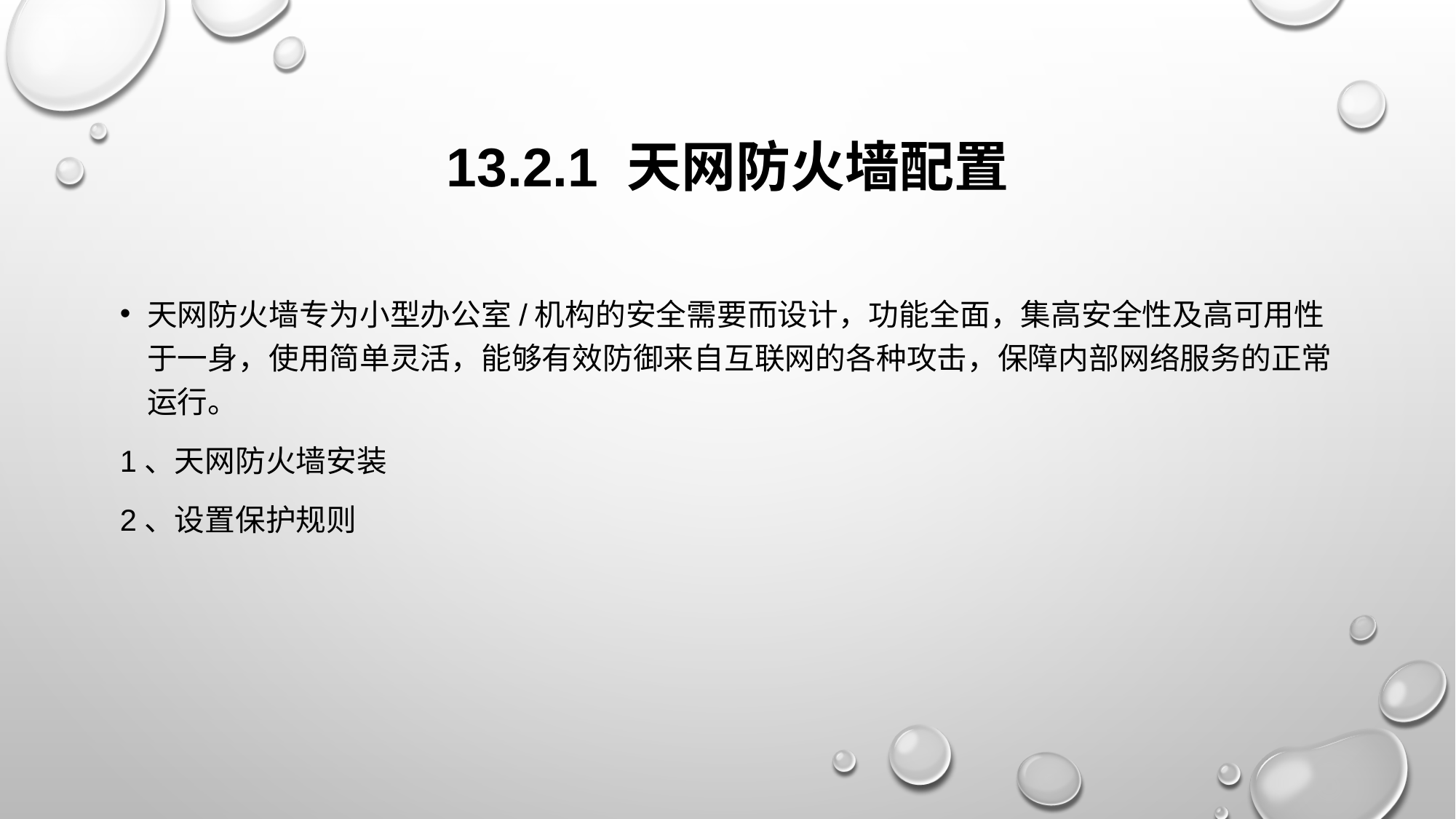

# 13.2.1 天网防火墙配置
天网防火墙专为小型办公室/机构的安全需要而设计，功能全面，集高安全性及高可用性于一身，使用简单灵活，能够有效防御来自互联网的各种攻击，保障内部网络服务的正常运行。
1、天网防火墙安装
2、设置保护规则